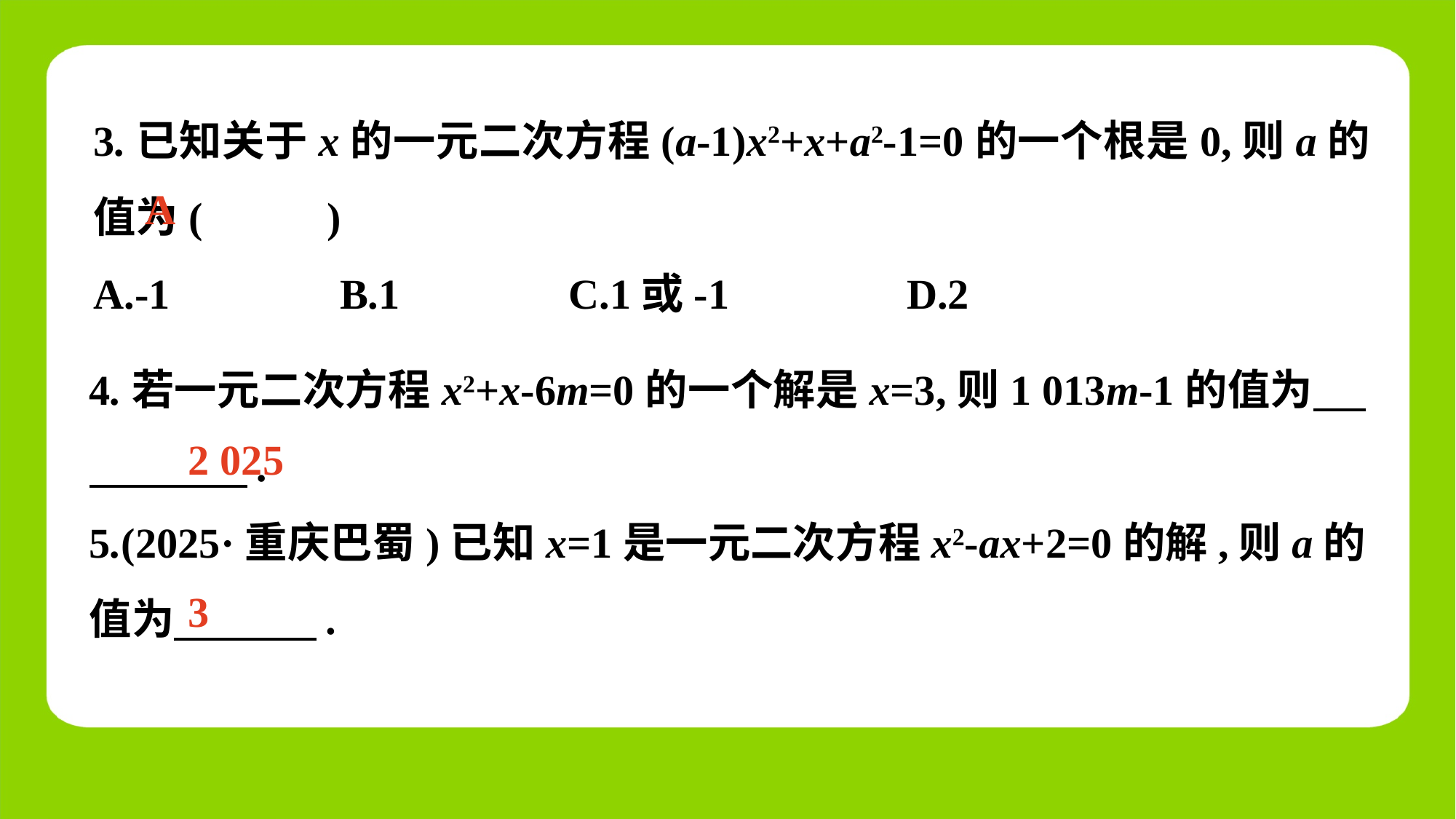

3.已知关于x的一元二次方程(a-1)x2+x+a2-1=0的一个根是0,则a的值为(　  　)
A.-1	             B.1	              C.1或-1	               D.2
A
4.若一元二次方程x2+x-6m=0的一个解是x=3,则1 013m-1的值为　              　.
5.(2025·重庆巴蜀)已知x=1是一元二次方程x2-ax+2=0的解,则a的值为　      　.
2 025
3